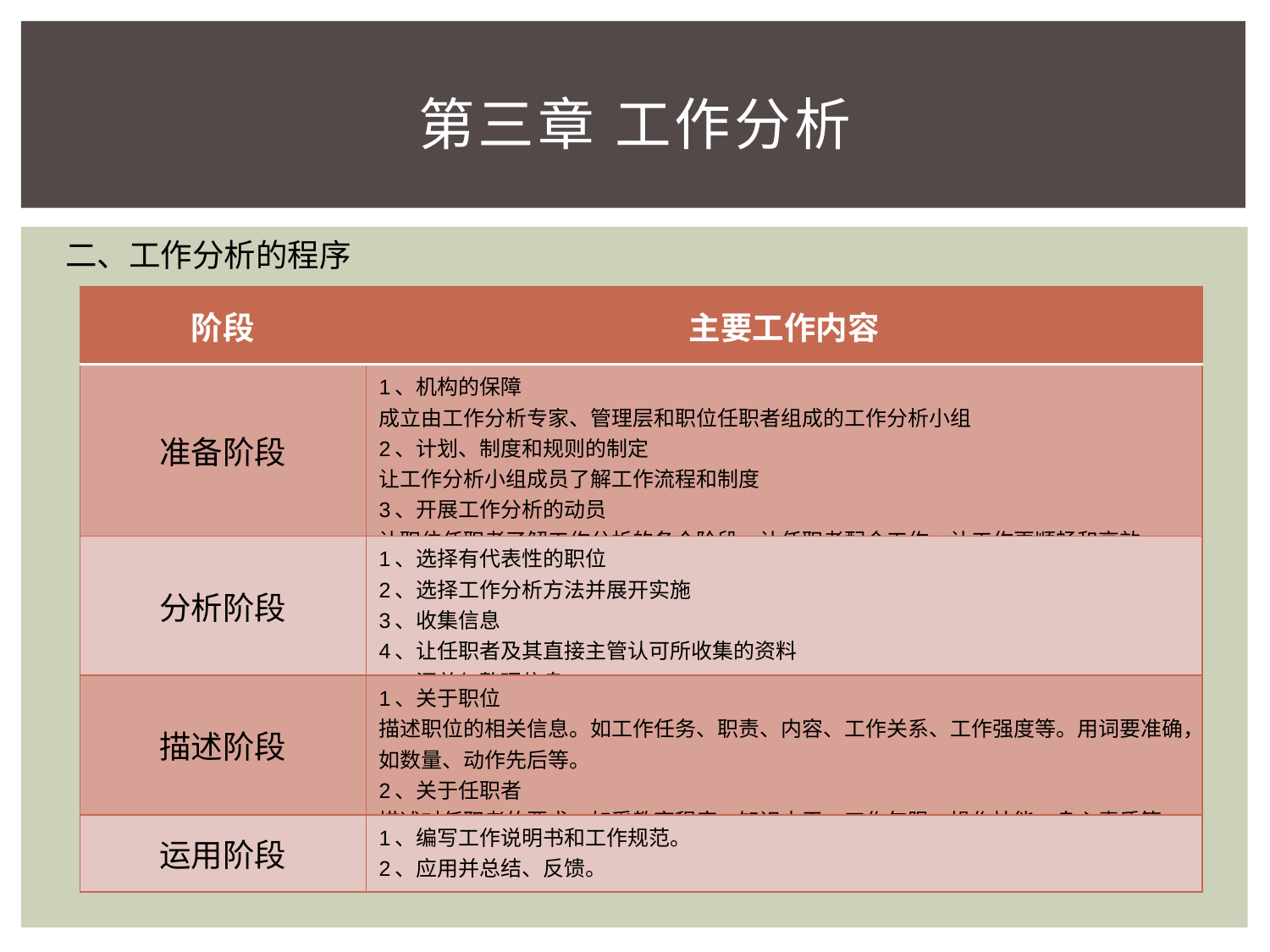

# 第三章 工作分析
二、工作分析的程序
| 阶段 | 主要工作内容 |
| --- | --- |
| 准备阶段 | 1、机构的保障 成立由工作分析专家、管理层和职位任职者组成的工作分析小组 2、计划、制度和规则的制定 让工作分析小组成员了解工作流程和制度 3、开展工作分析的动员 让职位任职者了解工作分析的各个阶段，让任职者配合工作，让工作更顺畅和高效。 |
| 分析阶段 | 1、选择有代表性的职位 2、选择工作分析方法并展开实施 3、收集信息 4、让任职者及其直接主管认可所收集的资料 5、汇总与整理信息 |
| 描述阶段 | 1、关于职位 描述职位的相关信息。如工作任务、职责、内容、工作关系、工作强度等。用词要准确，如数量、动作先后等。 2、关于任职者 描述对任职者的要求。如受教育程度、知识水平、工作年限、操作技能、身心素质等。 |
| 运用阶段 | 1、编写工作说明书和工作规范。 2、应用并总结、反馈。 |
14